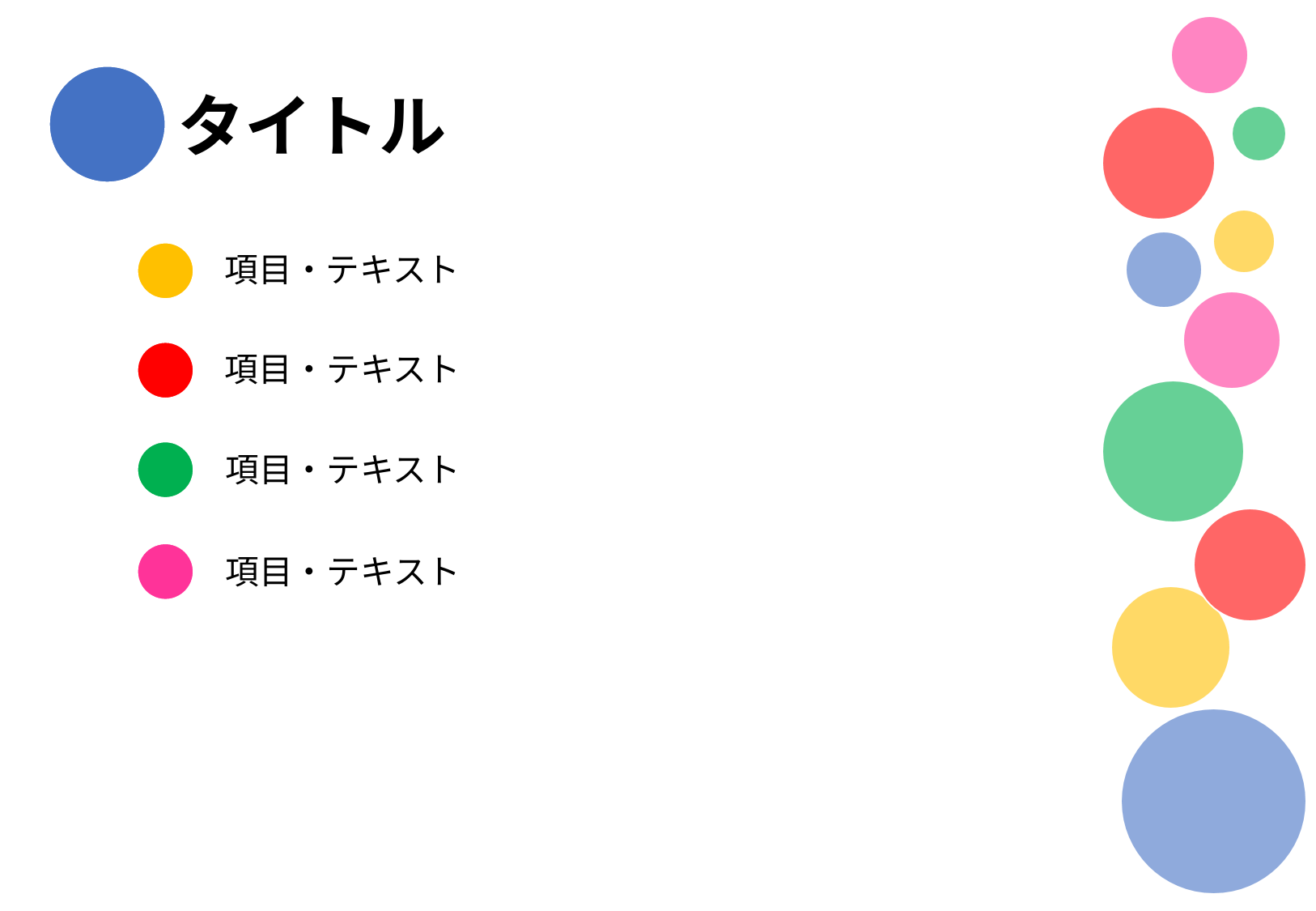

タイトル
項目・テキスト

項目・テキスト

項目・テキスト

項目・テキスト